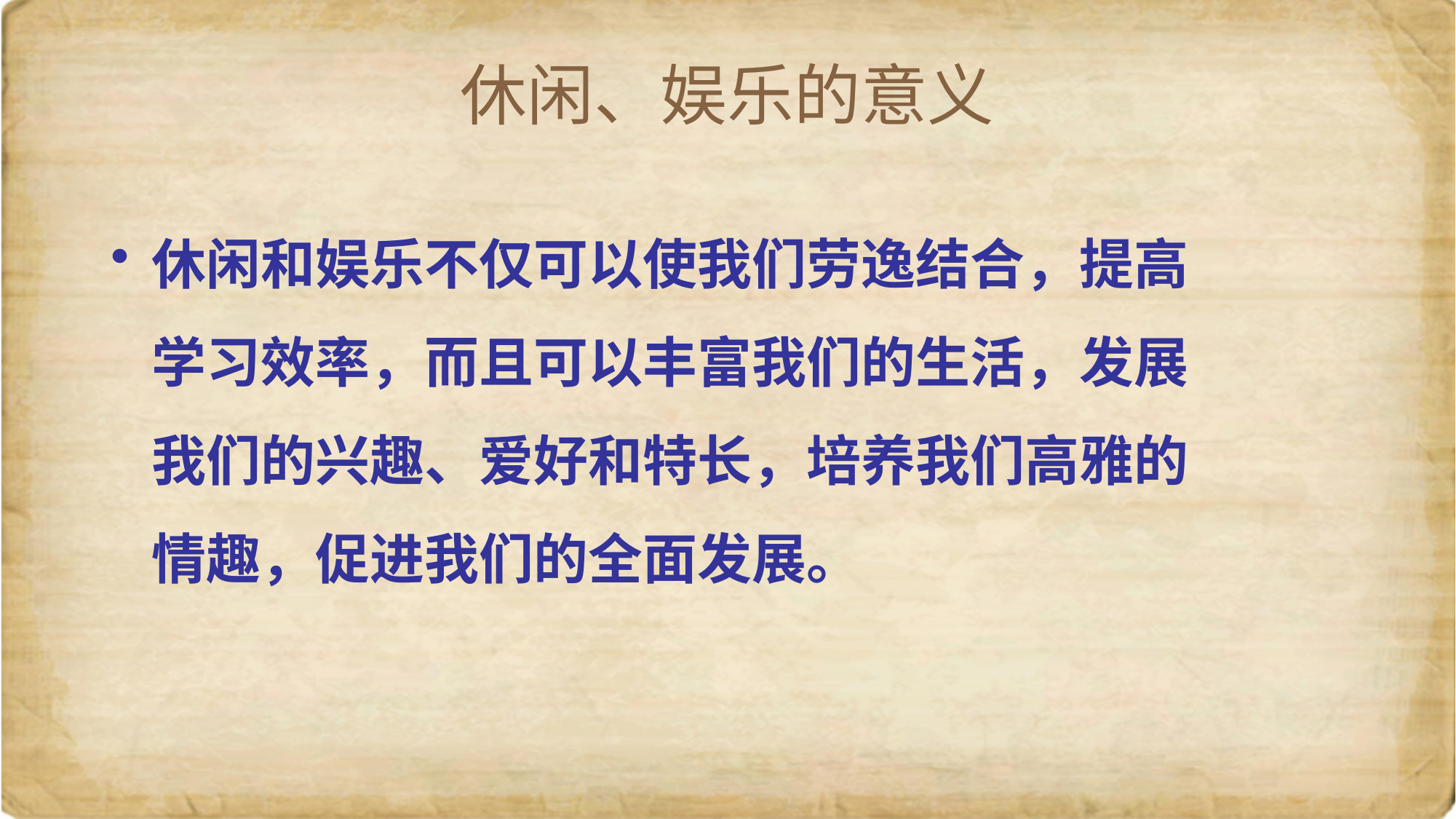

休闲、娱乐的意义

休闲和娱乐不仅可以使我们劳逸结合，提高学习效率，而且可以丰富我们的生活，发展我们的兴趣、爱好和特长，培养我们高雅的情趣，促进我们的全面发展。